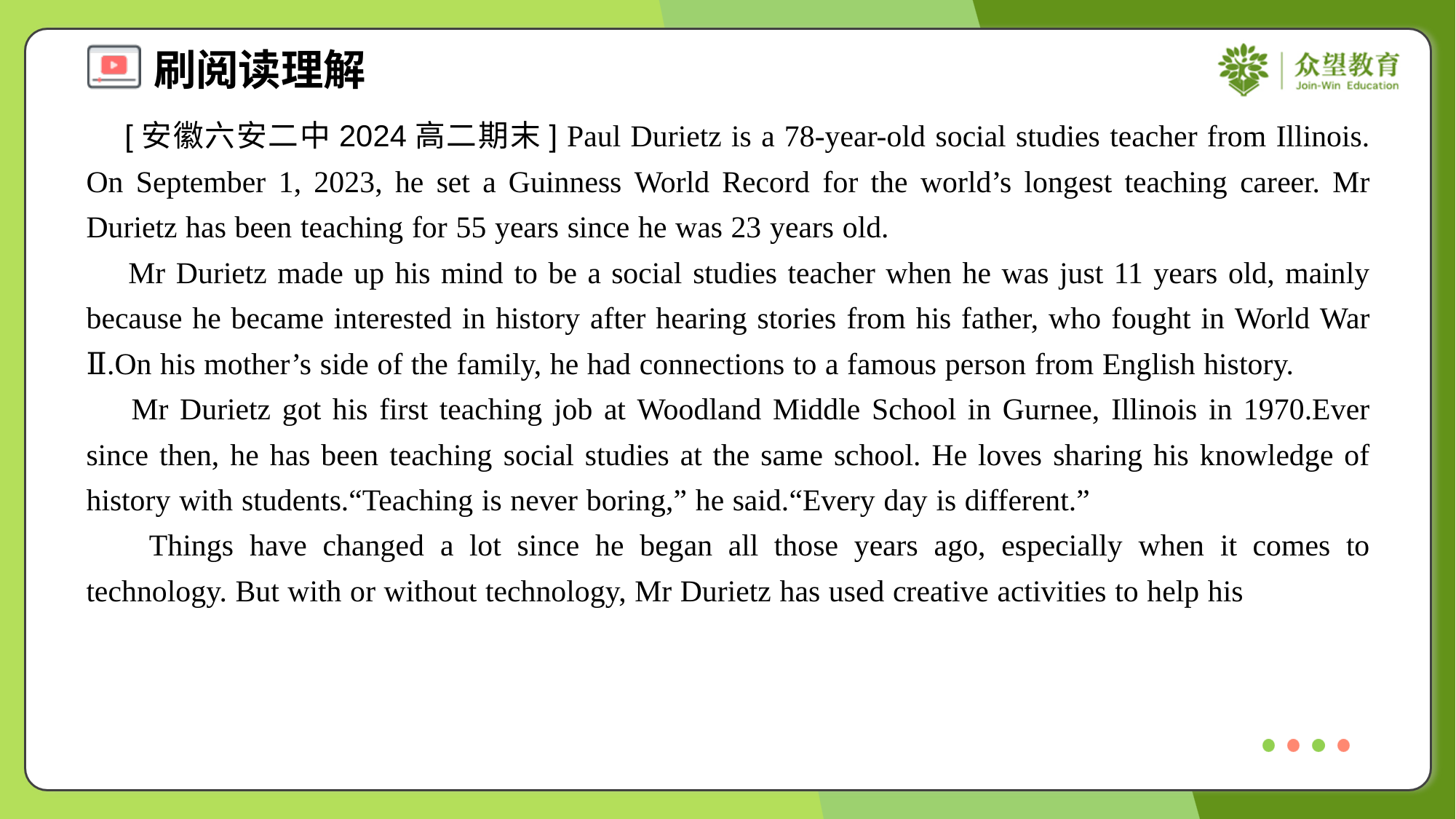

[安徽六安二中2024高二期末] Paul Durietz is a 78-year-old social studies teacher from Illinois. On September 1, 2023, he set a Guinness World Record for the world’s longest teaching career. Mr Durietz has been teaching for 55 years since he was 23 years old.
    Mr Durietz made up his mind to be a social studies teacher when he was just 11 years old, mainly because he became interested in history after hearing stories from his father, who fought in World War Ⅱ.On his mother’s side of the family, he had connections to a famous person from English history.
    Mr Durietz got his first teaching job at Woodland Middle School in Gurnee, Illinois in 1970.Ever since then, he has been teaching social studies at the same school. He loves sharing his knowledge of history with students.“Teaching is never boring,” he said.“Every day is different.”
    Things have changed a lot since he began all those years ago, especially when it comes to technology. But with or without technology, Mr Durietz has used creative activities to help his